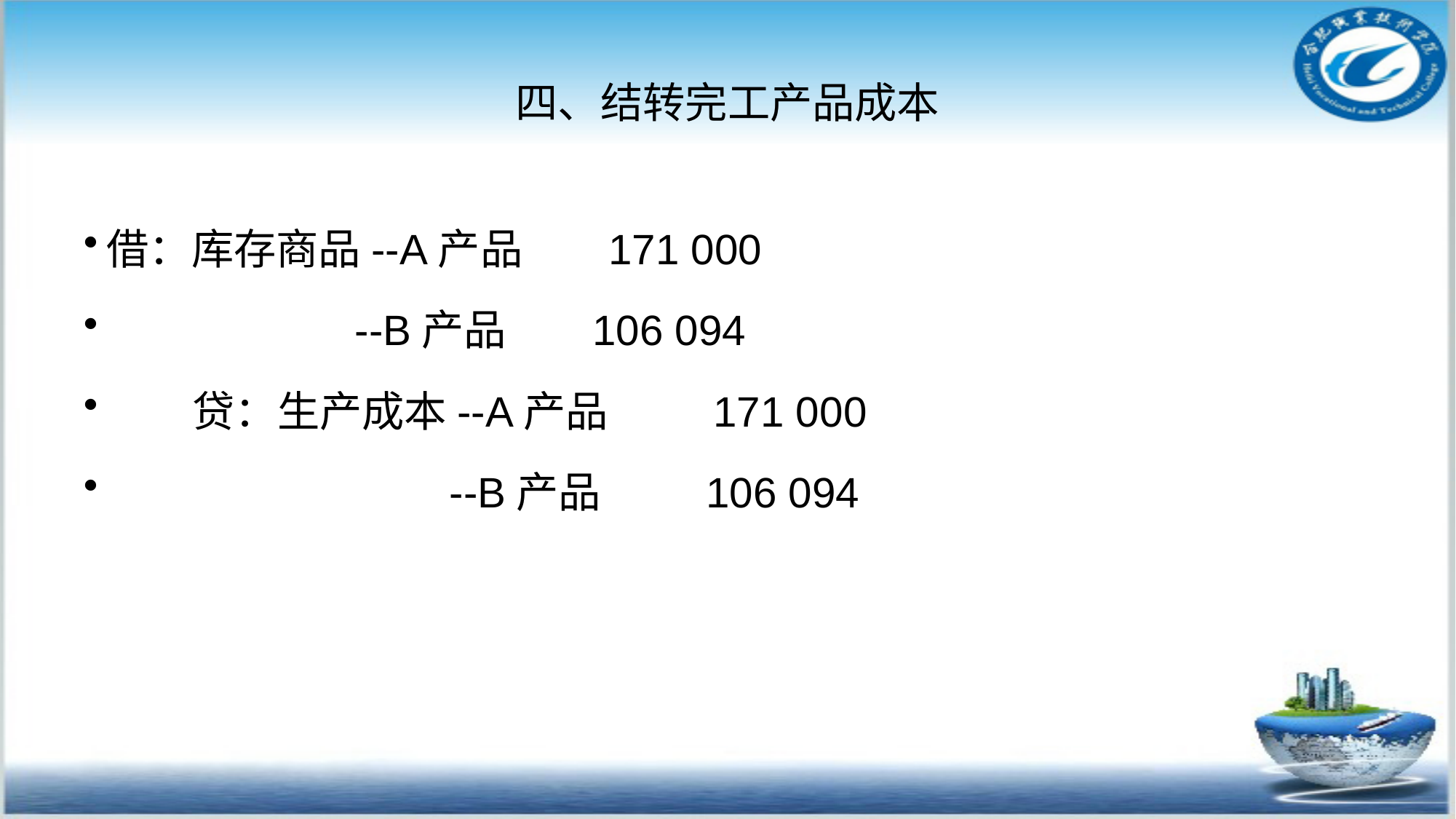

# 四、结转完工产品成本
借：库存商品--A产品        171 000
                     --B产品        106 094
        贷：生产成本--A产品          171 000
                             --B产品          106 094